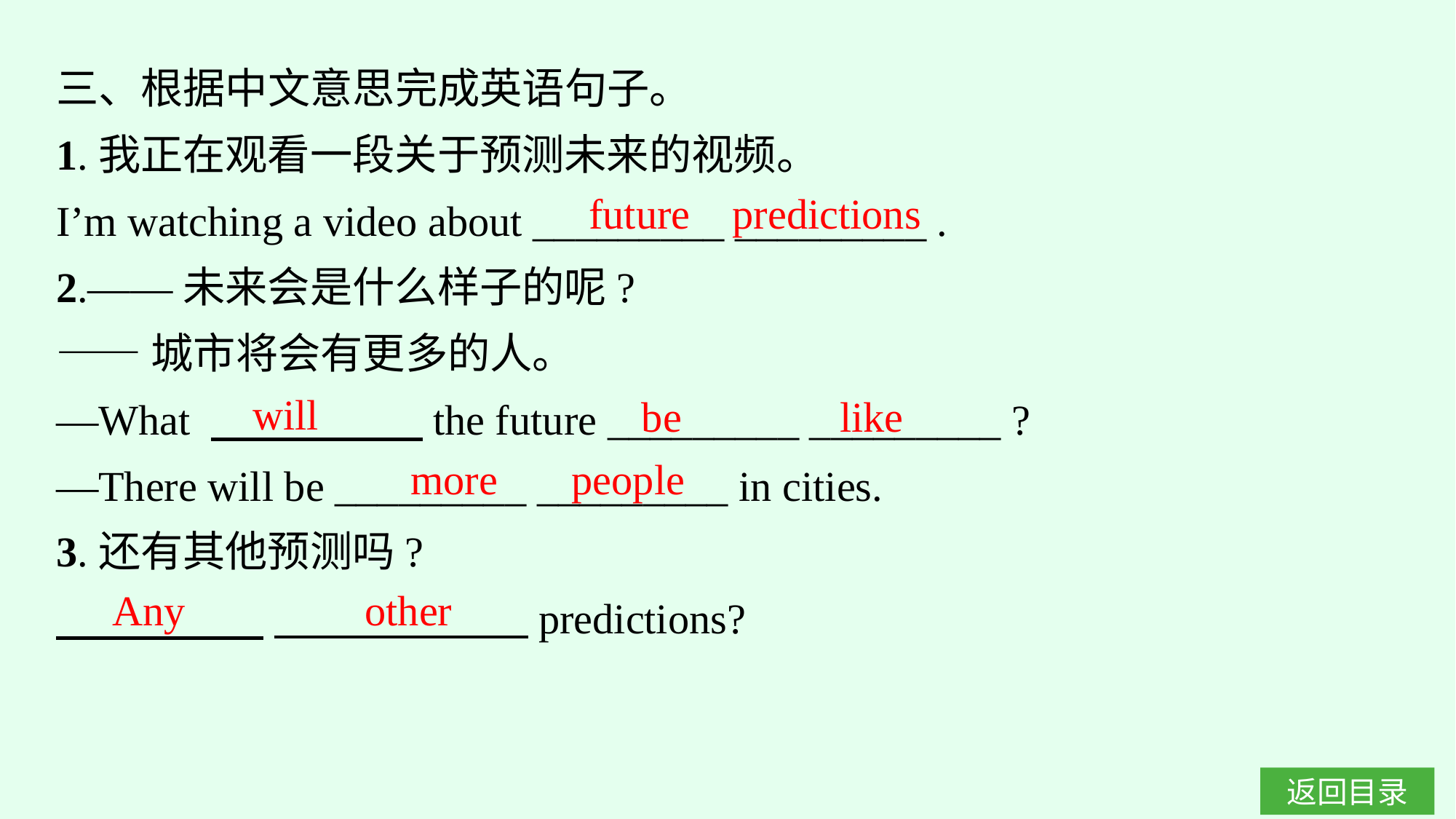

三、根据中文意思完成英语句子。
1.我正在观看一段关于预测未来的视频。
I’m watching a video about _________ _________ .
2.——未来会是什么样子的呢?
——城市将会有更多的人。
—What 　　　　　the future _________ _________ ?
—There will be _________ _________ in cities.
3.还有其他预测吗?
　　　    　 　　　　　　predictions?
future    predictions
will
be               like
more       people
Any                 other